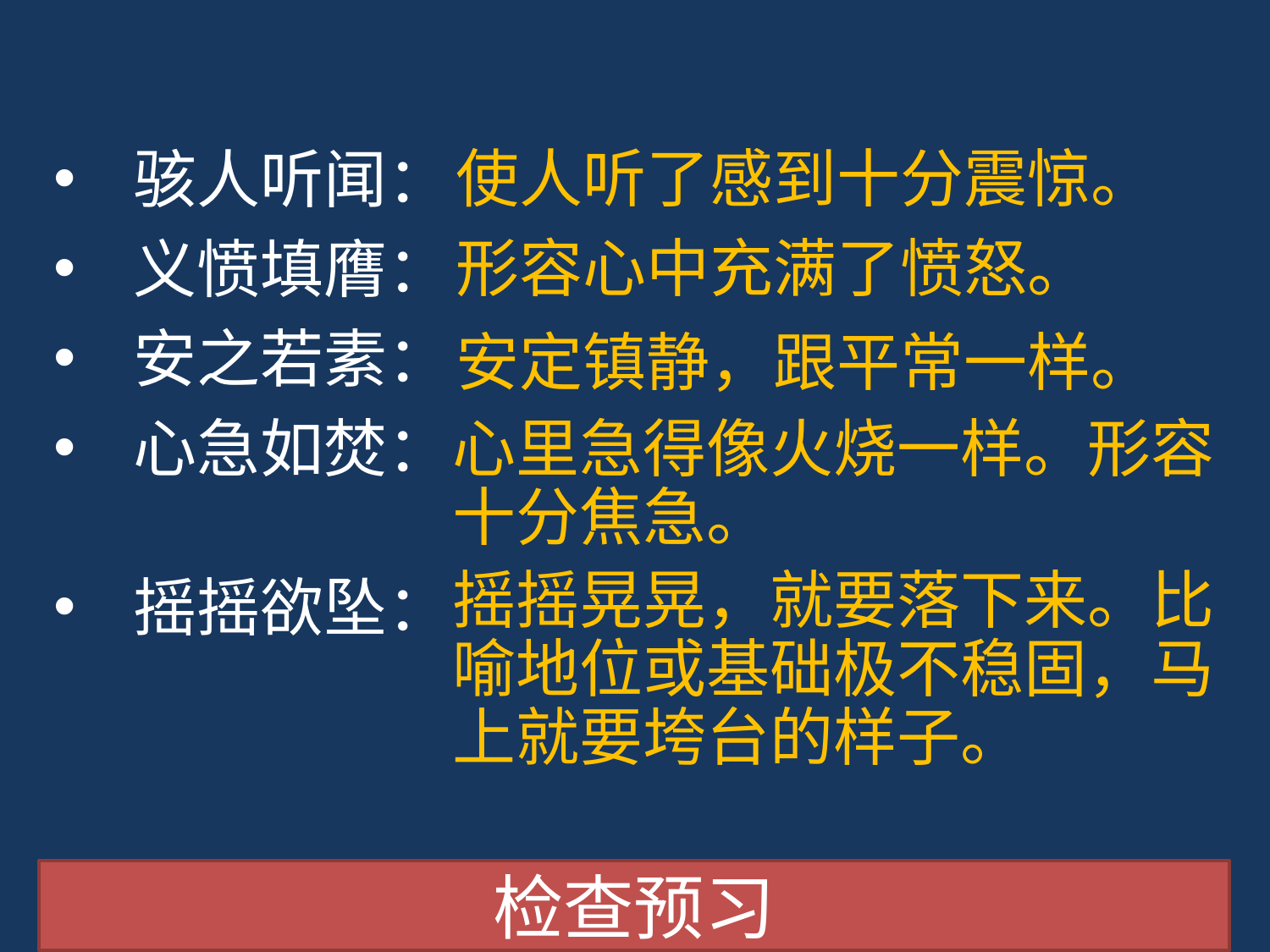

骇人听闻：
使人听了感到十分震惊。
义愤填膺：
形容心中充满了愤怒。
安之若素：
安定镇静，跟平常一样。
心急如焚：
心里急得像火烧一样。形容十分焦急。
摇摇欲坠：
摇摇晃晃，就要落下来。比喻地位或基础极不稳固，马上就要垮台的样子。
检查预习